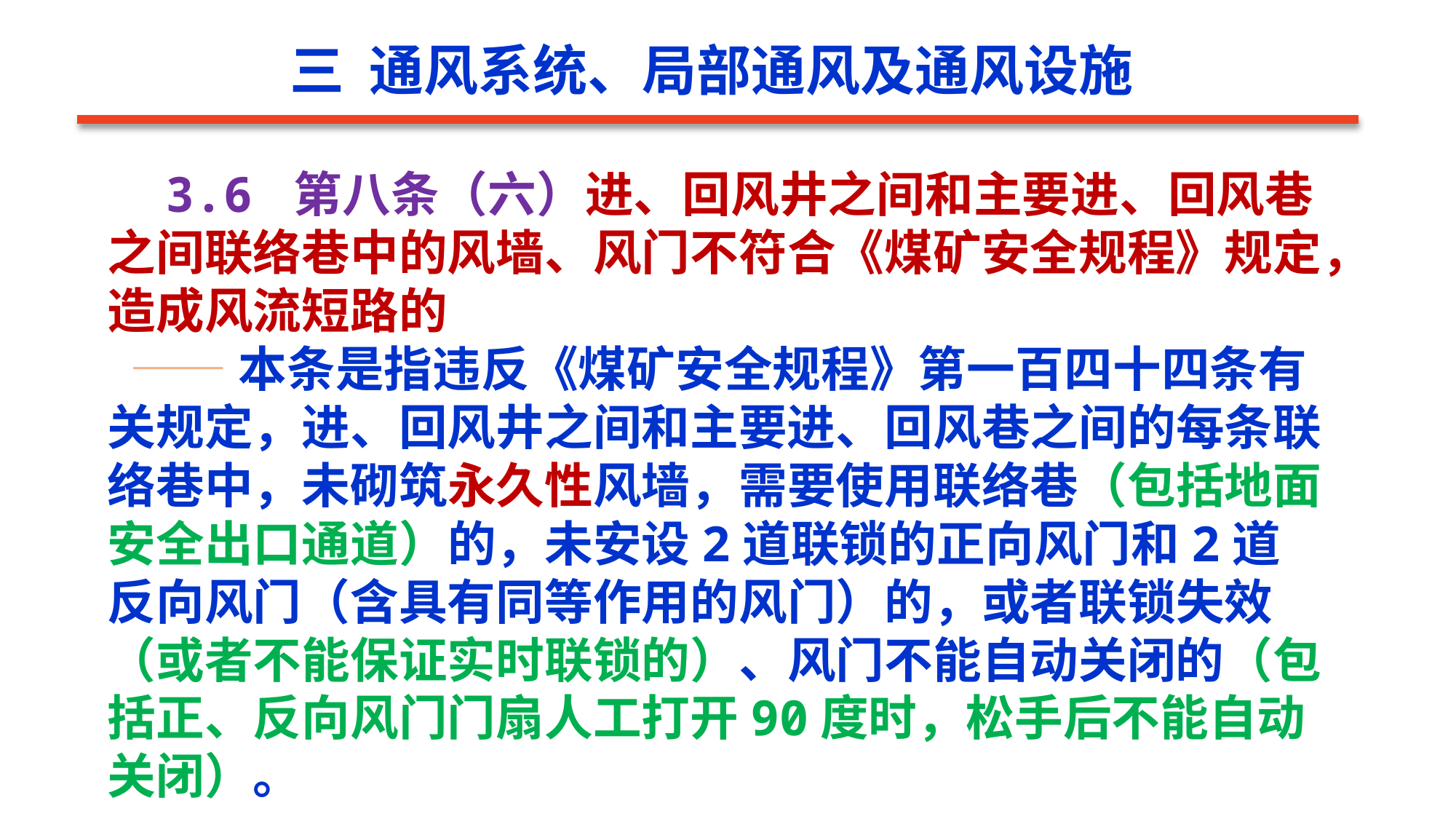

三  通风系统、局部通风及通风设施
  3.6 第八条（六）进、回风井之间和主要进、回风巷之间联络巷中的风墙、风门不符合《煤矿安全规程》规定，造成风流短路的
  ——本条是指违反《煤矿安全规程》第一百四十四条有关规定，进、回风井之间和主要进、回风巷之间的每条联络巷中，未砌筑永久性风墙，需要使用联络巷（包括地面安全出口通道）的，未安设2道联锁的正向风门和2道反向风门（含具有同等作用的风门）的，或者联锁失效（或者不能保证实时联锁的）、风门不能自动关闭的（包括正、反向风门门扇人工打开90度时，松手后不能自动关闭）。